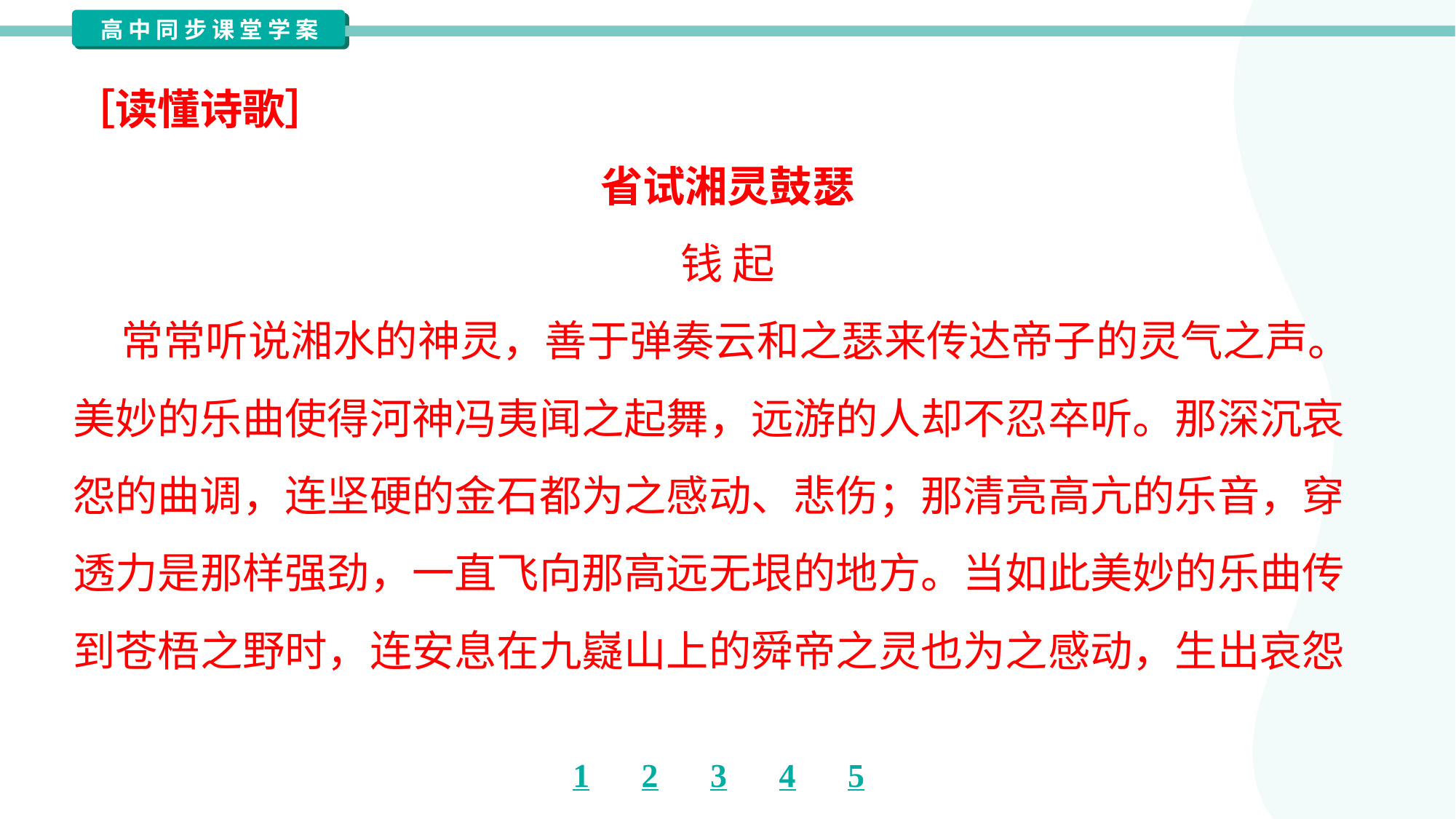

［读懂诗歌］
省试湘灵鼓瑟
钱 起
    常常听说湘水的神灵，善于弹奏云和之瑟来传达帝子的灵气之声。
美妙的乐曲使得河神冯夷闻之起舞，远游的人却不忍卒听。那深沉哀
怨的曲调，连坚硬的金石都为之感动、悲伤；那清亮高亢的乐音，穿
透力是那样强劲，一直飞向那高远无垠的地方。当如此美妙的乐曲传
到苍梧之野时，连安息在九嶷山上的舜帝之灵也为之感动，生出哀怨